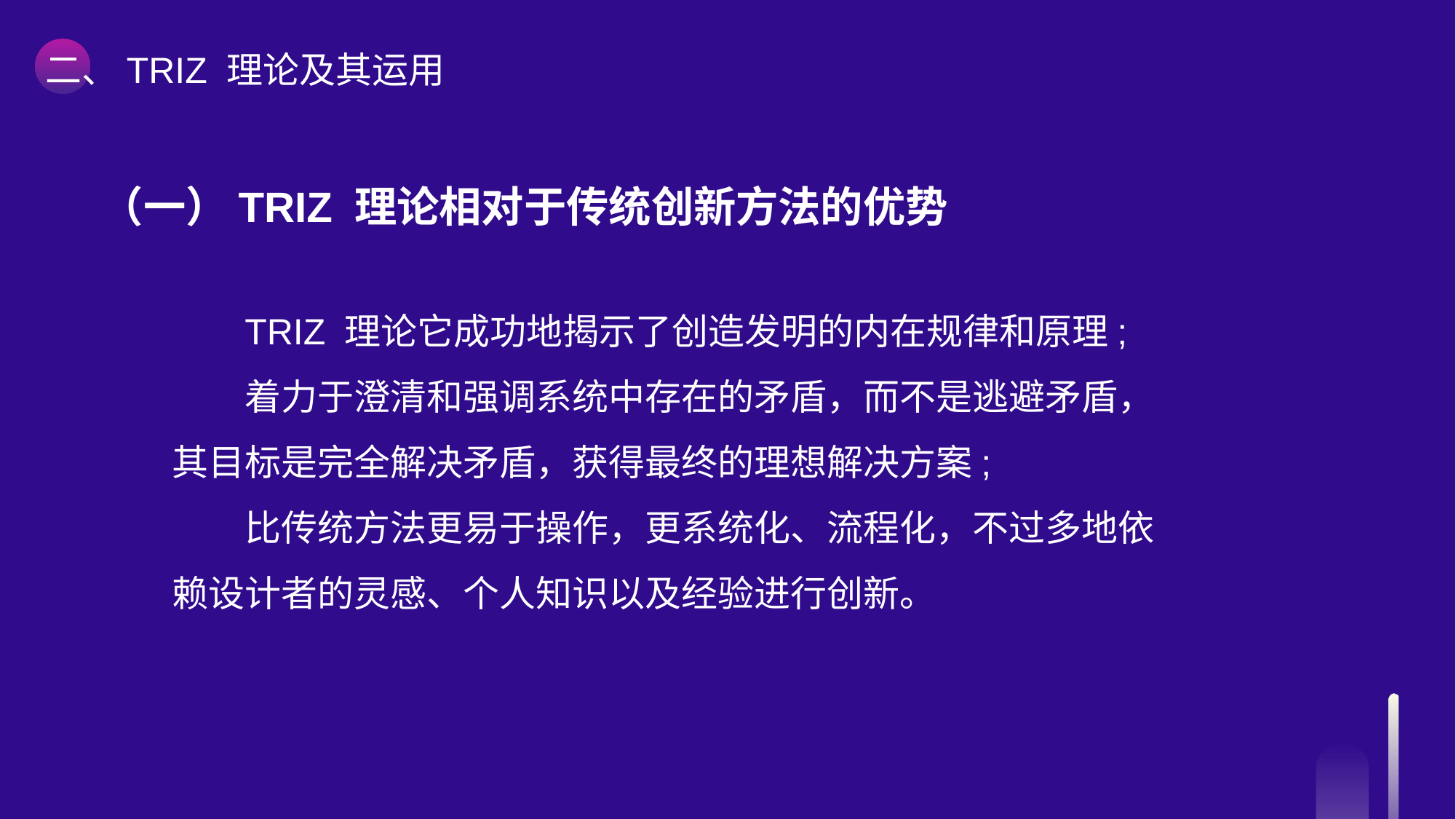

二、TRIZ 理论及其运用
（一）TRIZ 理论相对于传统创新方法的优势
TRIZ 理论它成功地揭示了创造发明的内在规律和原理;
着力于澄清和强调系统中存在的矛盾，而不是逃避矛盾，其目标是完全解决矛盾，获得最终的理想解决方案;
比传统方法更易于操作，更系统化、流程化，不过多地依赖设计者的灵感、个人知识以及经验进行创新。